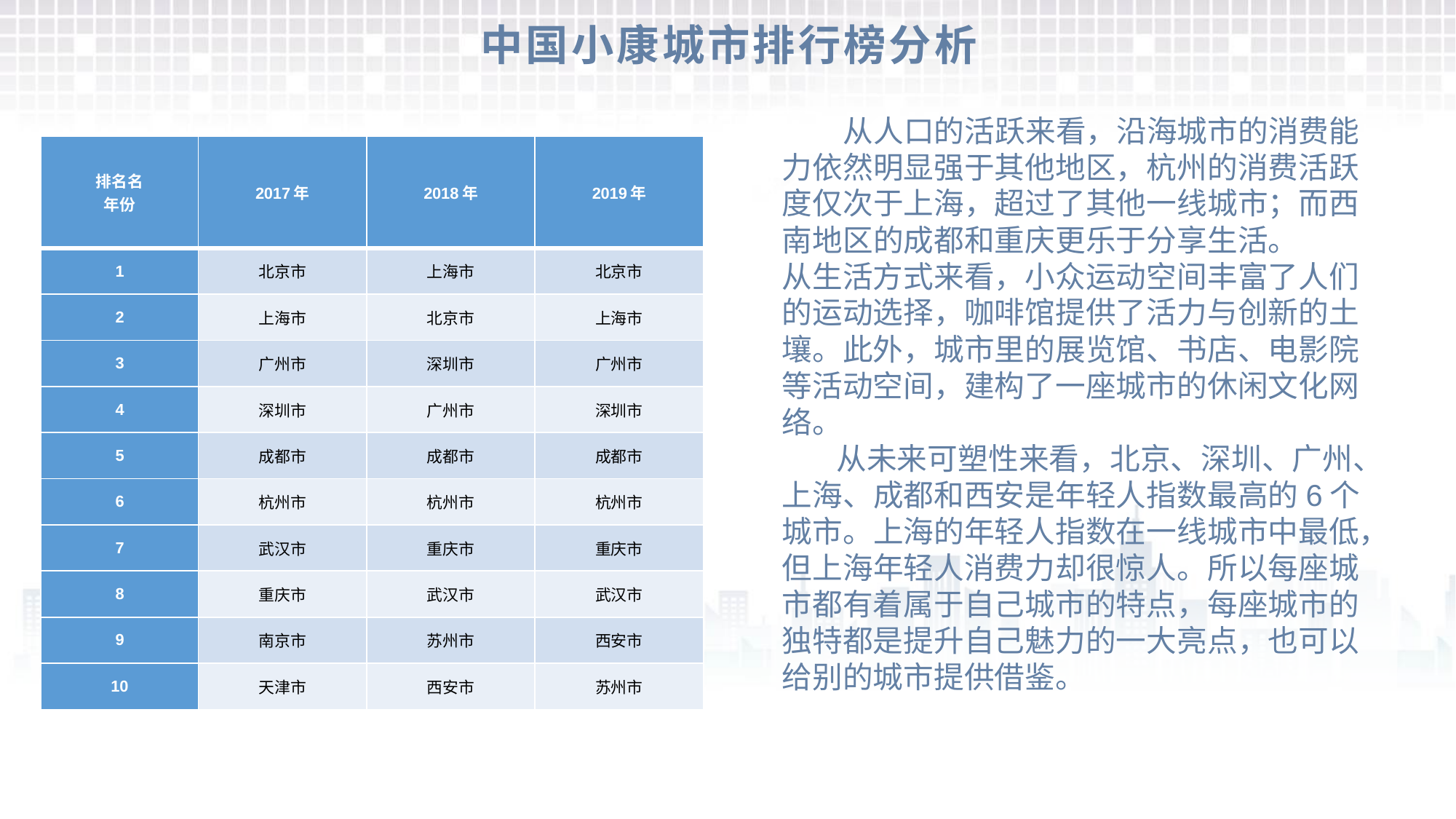

# 中国小康城市排行榜分析
        从人口的活跃来看，沿海城市的消费能力依然明显强于其他地区，杭州的消费活跃度仅次于上海，超过了其他一线城市；而西南地区的成都和重庆更乐于分享生活。
从生活方式来看，小众运动空间丰富了人们的运动选择，咖啡馆提供了活力与创新的土壤。此外，城市里的展览馆、书店、电影院等活动空间，建构了一座城市的休闲文化网络。
       从未来可塑性来看，北京、深圳、广州、上海、成都和西安是年轻人指数最高的6个城市。上海的年轻人指数在一线城市中最低，但上海年轻人消费力却很惊人。所以每座城市都有着属于自己城市的特点，每座城市的独特都是提升自己魅力的一大亮点，也可以给别的城市提供借鉴。

| 排名名 年份 | 2017年 | 2018年 | 2019年 |
| --- | --- | --- | --- |
| 1 | 北京市 | 上海市 | 北京市 |
| 2 | 上海市 | 北京市 | 上海市 |
| 3 | 广州市 | 深圳市 | 广州市 |
| 4 | 深圳市 | 广州市 | 深圳市 |
| 5 | 成都市 | 成都市 | 成都市 |
| 6 | 杭州市 | 杭州市 | 杭州市 |
| 7 | 武汉市 | 重庆市 | 重庆市 |
| 8 | 重庆市 | 武汉市 | 武汉市 |
| 9 | 南京市 | 苏州市 | 西安市 |
| 10 | 天津市 | 西安市 | 苏州市 |